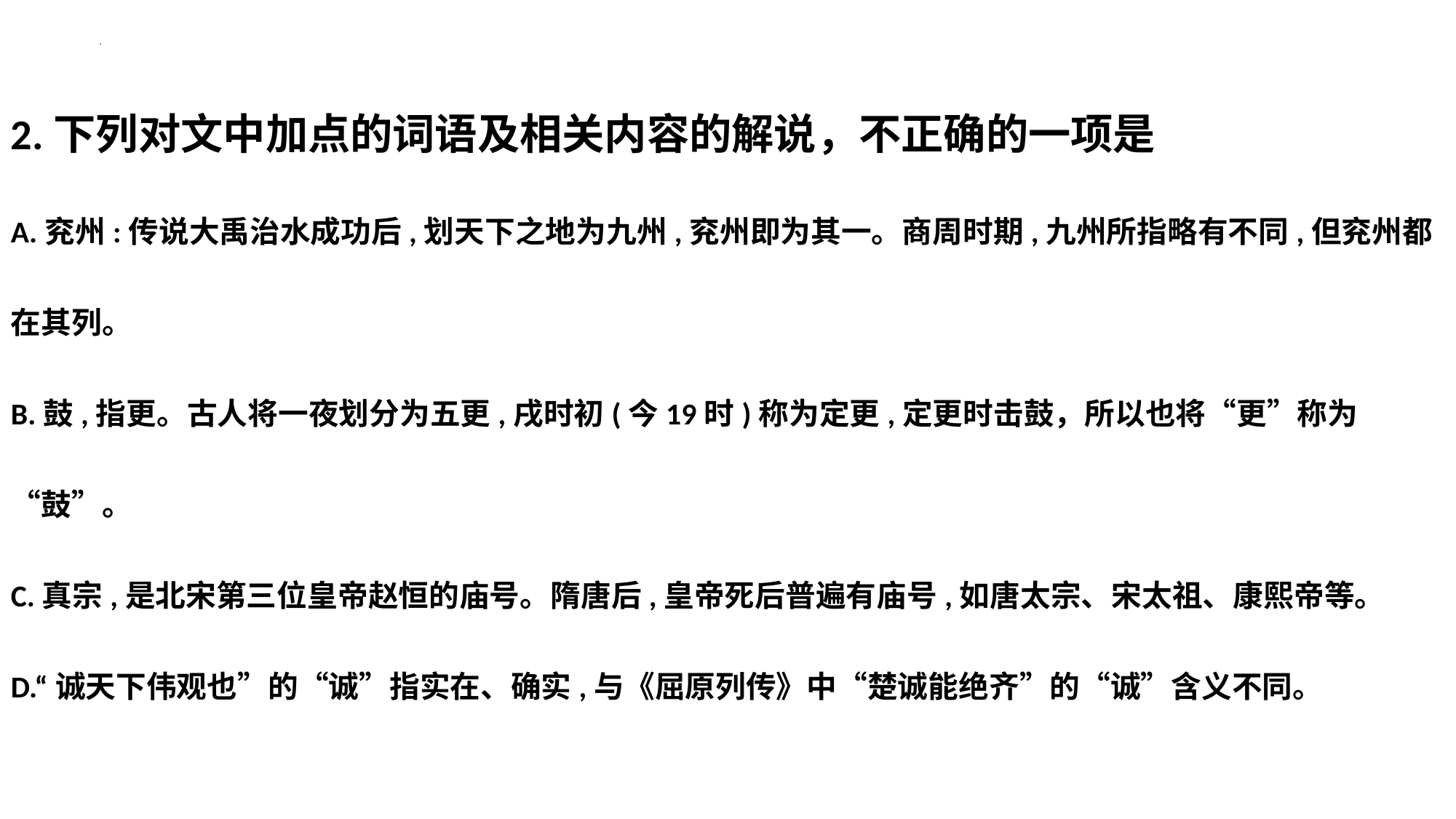

2.下列对文中加点的词语及相关内容的解说，不正确的一项是
A.兖州:传说大禹治水成功后,划天下之地为九州,兖州即为其一。商周时期,九州所指略有不同,但兖州都在其列。
B.鼓,指更。古人将一夜划分为五更,戌时初(今19时)称为定更,定更时击鼓，所以也将“更”称为“鼓”。
C.真宗,是北宋第三位皇帝赵恒的庙号。隋唐后,皇帝死后普遍有庙号,如唐太宗、宋太祖、康熙帝等。
D.“诚天下伟观也”的“诚”指实在、确实,与《屈原列传》中“楚诚能绝齐”的“诚”含义不同。